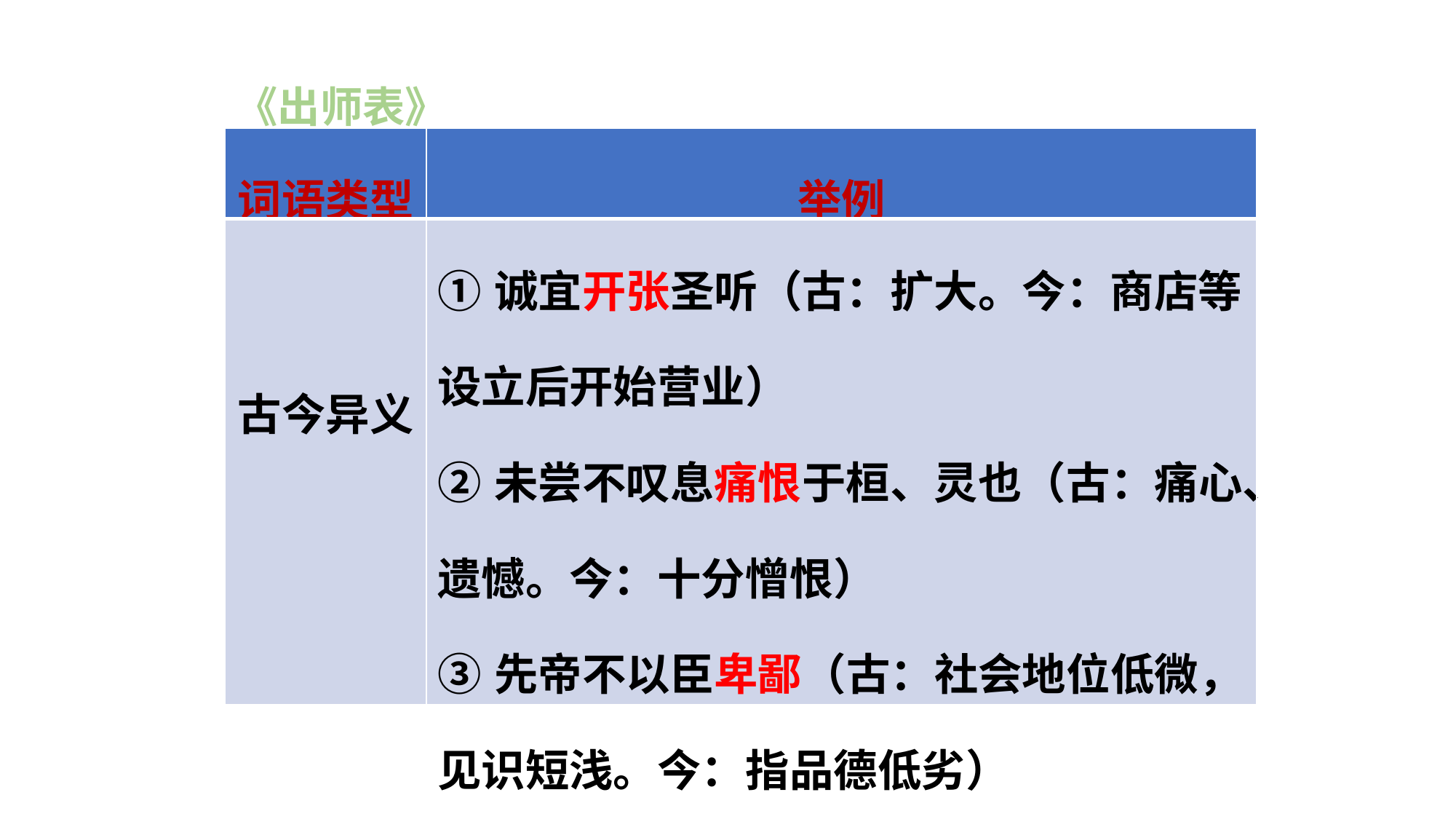

《出师表》
| 词语类型 | 举例 |
| --- | --- |
| 古今异义 | ①诚宜开张圣听（古：扩大。今：商店等设立后开始营业） ②未尝不叹息痛恨于桓、灵也（古：痛心、遗憾。今：十分憎恨） ③先帝不以臣卑鄙（古：社会地位低微，见识短浅。今：指品德低劣） |